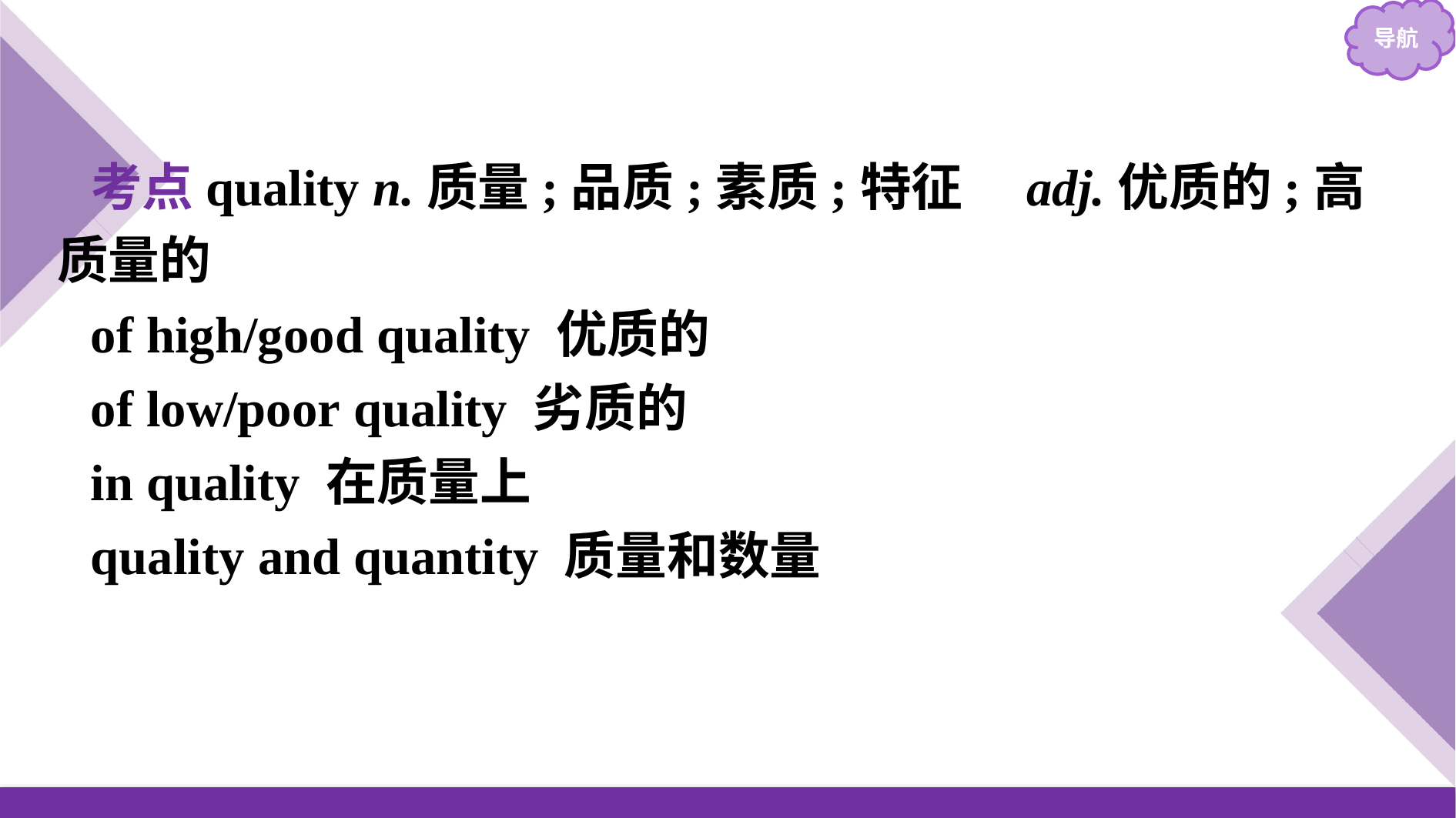

考点quality n.质量;品质;素质;特征　adj.优质的;高质量的
of high/good quality 优质的
of low/poor quality 劣质的
in quality 在质量上
quality and quantity 质量和数量